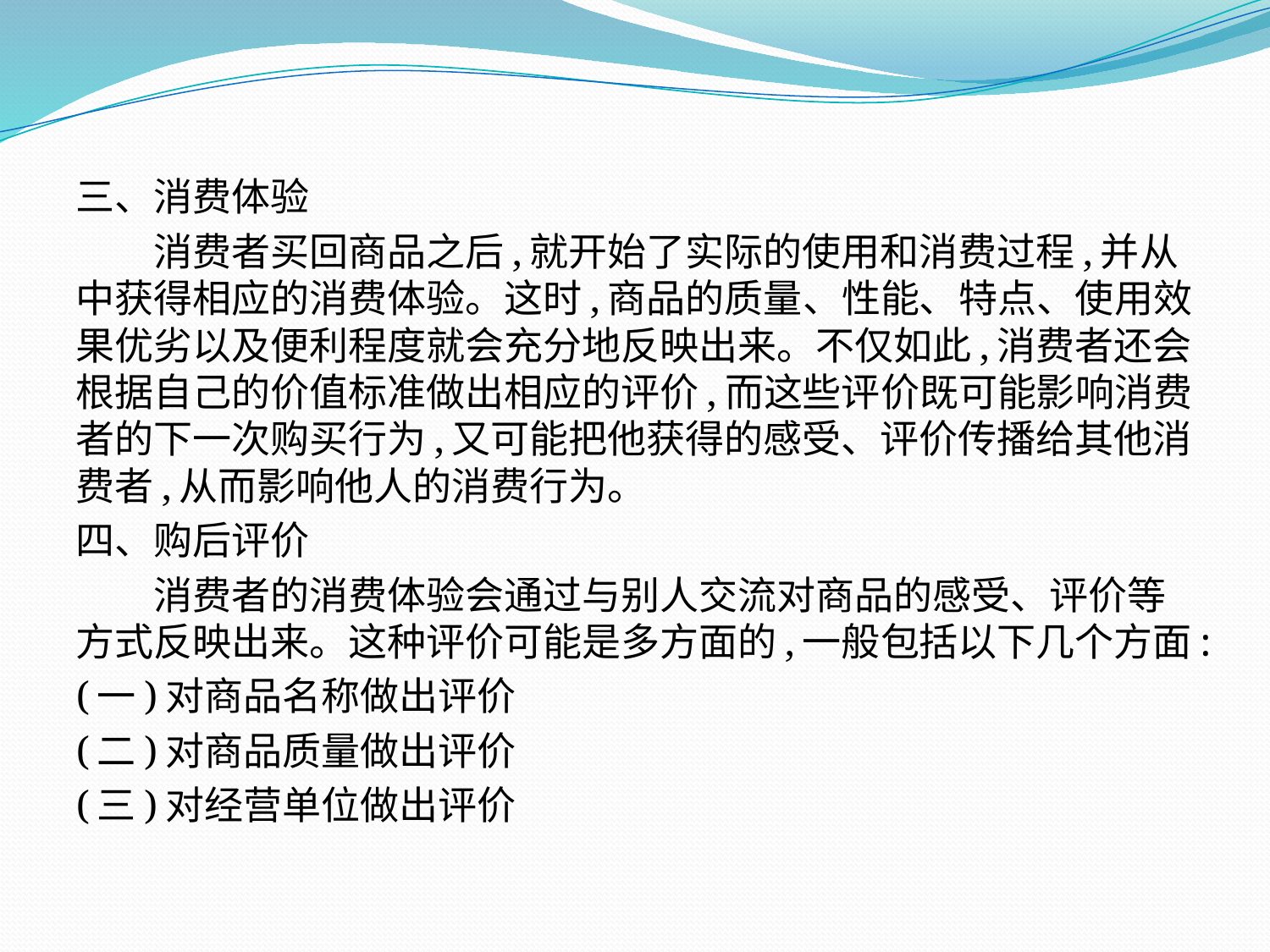

三、消费体验
　　消费者买回商品之后,就开始了实际的使用和消费过程,并从中获得相应的消费体验。这时,商品的质量、性能、特点、使用效果优劣以及便利程度就会充分地反映出来。不仅如此,消费者还会根据自己的价值标准做出相应的评价,而这些评价既可能影响消费者的下一次购买行为,又可能把他获得的感受、评价传播给其他消费者,从而影响他人的消费行为。
四、购后评价
　　消费者的消费体验会通过与别人交流对商品的感受、评价等方式反映出来。这种评价可能是多方面的,一般包括以下几个方面:
(一)对商品名称做出评价
(二)对商品质量做出评价
(三)对经营单位做出评价